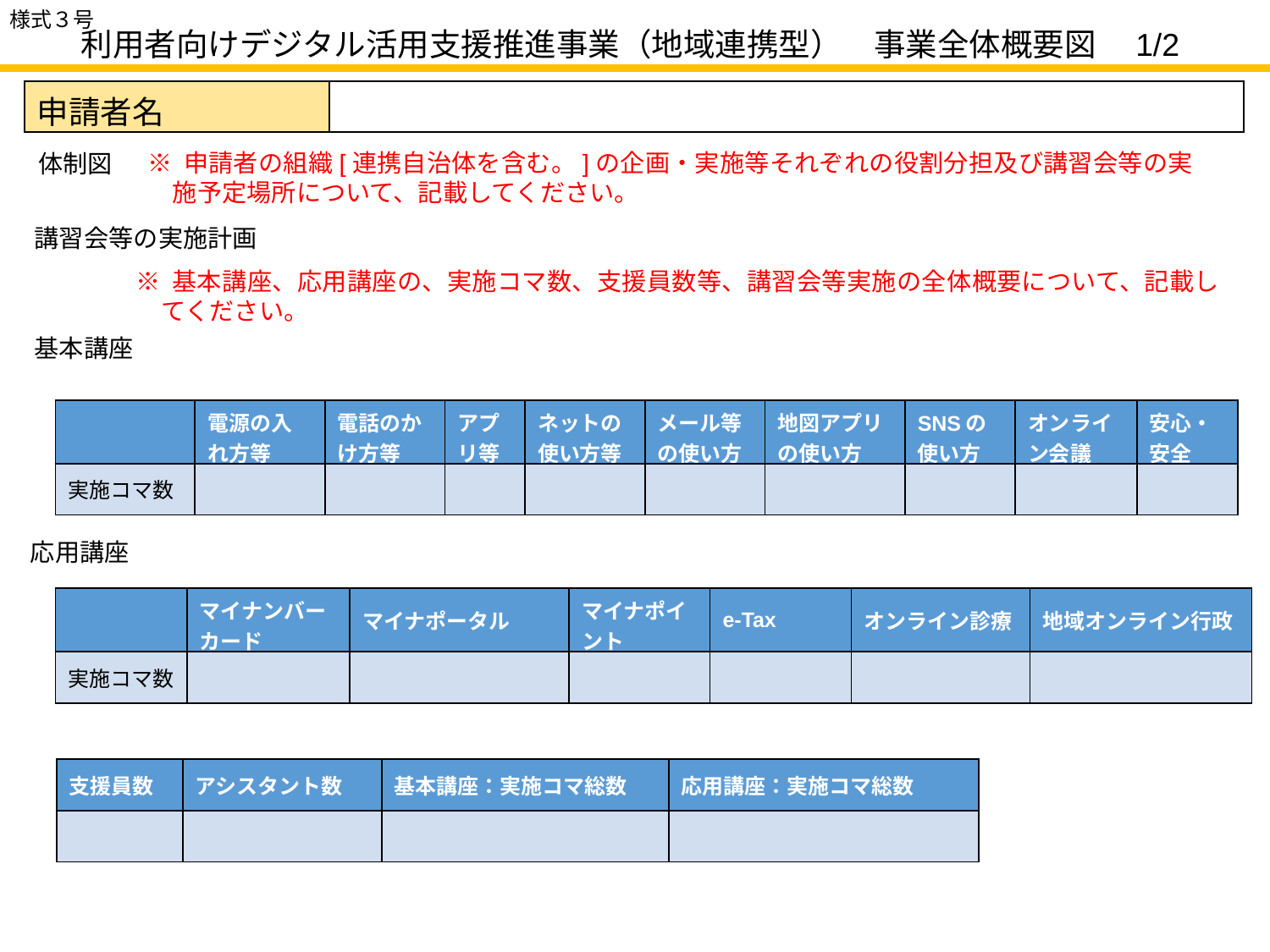

様式３号
利用者向けデジタル活用支援推進事業（地域連携型）　事業全体概要図　1/2
| 申請者名 |  |
| --- | --- |
※ 申請者の組織[連携自治体を含む。]の企画・実施等それぞれの役割分担及び講習会等の実施予定場所について、記載してください。
体制図
講習会等の実施計画
※ 基本講座、応用講座の、実施コマ数、支援員数等、講習会等実施の全体概要について、記載してください。
基本講座
|  | 電源の入れ方等 | 電話のかけ方等 | アプリ等 | ネットの使い方等 | メール等の使い方 | 地図アプリの使い方 | SNSの使い方 | オンライン会議 | 安心・安全 |
| --- | --- | --- | --- | --- | --- | --- | --- | --- | --- |
| 実施コマ数 |  |  |  |  |  |  |  |  |  |
応用講座
|  | マイナンバーカード | マイナポータル | マイナポイント | e-Tax | オンライン診療 | 地域オンライン行政 |
| --- | --- | --- | --- | --- | --- | --- |
| 実施コマ数 |  |  |  |  |  |  |
| 支援員数 | アシスタント数 | 基本講座：実施コマ総数 | 応用講座：実施コマ総数 |
| --- | --- | --- | --- |
|  |  |  |  |